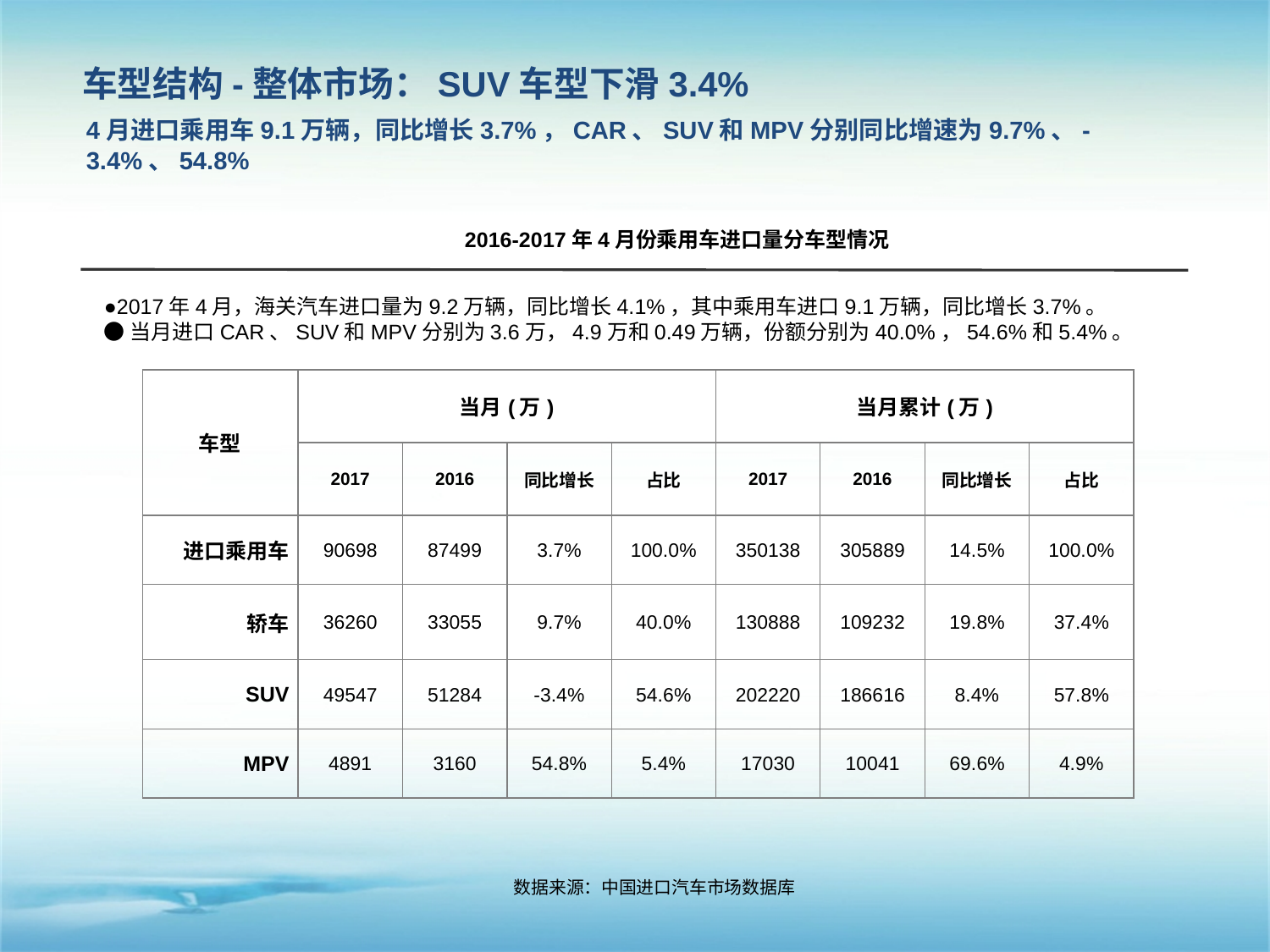

车型结构-整体市场：SUV车型下滑3.4%
# 4月进口乘用车9.1万辆，同比增长3.7%，CAR、suv和mpv分别同比增速为9.7%、-3.4%、54.8%
2016-2017年4月份乘用车进口量分车型情况

●2017年4月，海关汽车进口量为9.2万辆，同比增长4.1%，其中乘用车进口9.1万辆，同比增长3.7%。
●当月进口CAR、SUV和MPV分别为3.6万，4.9万和0.49万辆，份额分别为40.0%，54.6%和5.4%。
| 车型 | 当月(万) |  |  |  | 当月累计(万) |  |  |  |
| --- | --- | --- | --- | --- | --- | --- | --- | --- |
|  | 2017 | 2016 | 同比增长 | 占比 | 2017 | 2016 | 同比增长 | 占比 |
| 进口乘用车 | 90698 | 87499 | 3.7% | 100.0% | 350138 | 305889 | 14.5% | 100.0% |
| 轿车 | 36260 | 33055 | 9.7% | 40.0% | 130888 | 109232 | 19.8% | 37.4% |
| SUV | 49547 | 51284 | -3.4% | 54.6% | 202220 | 186616 | 8.4% | 57.8% |
| MPV | 4891 | 3160 | 54.8% | 5.4% | 17030 | 10041 | 69.6% | 4.9% |
数据来源：中国进口汽车市场数据库